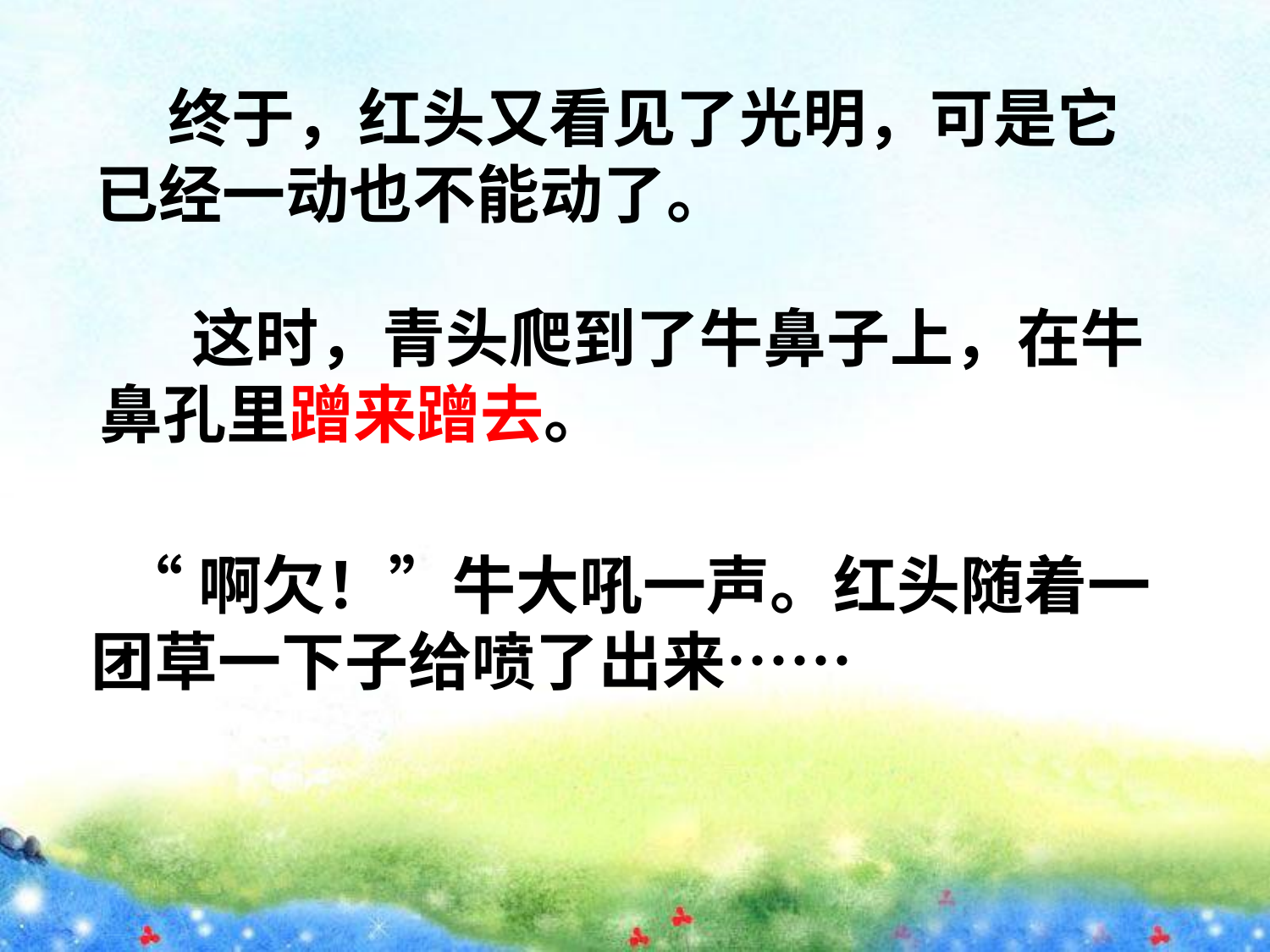

终于，红头又看见了光明，可是它已经一动也不能动了。
　  这时，青头爬到了牛鼻子上，在牛鼻孔里蹭来蹭去。

  “啊欠！”牛大吼一声。红头随着一团草一下子给喷了出来……